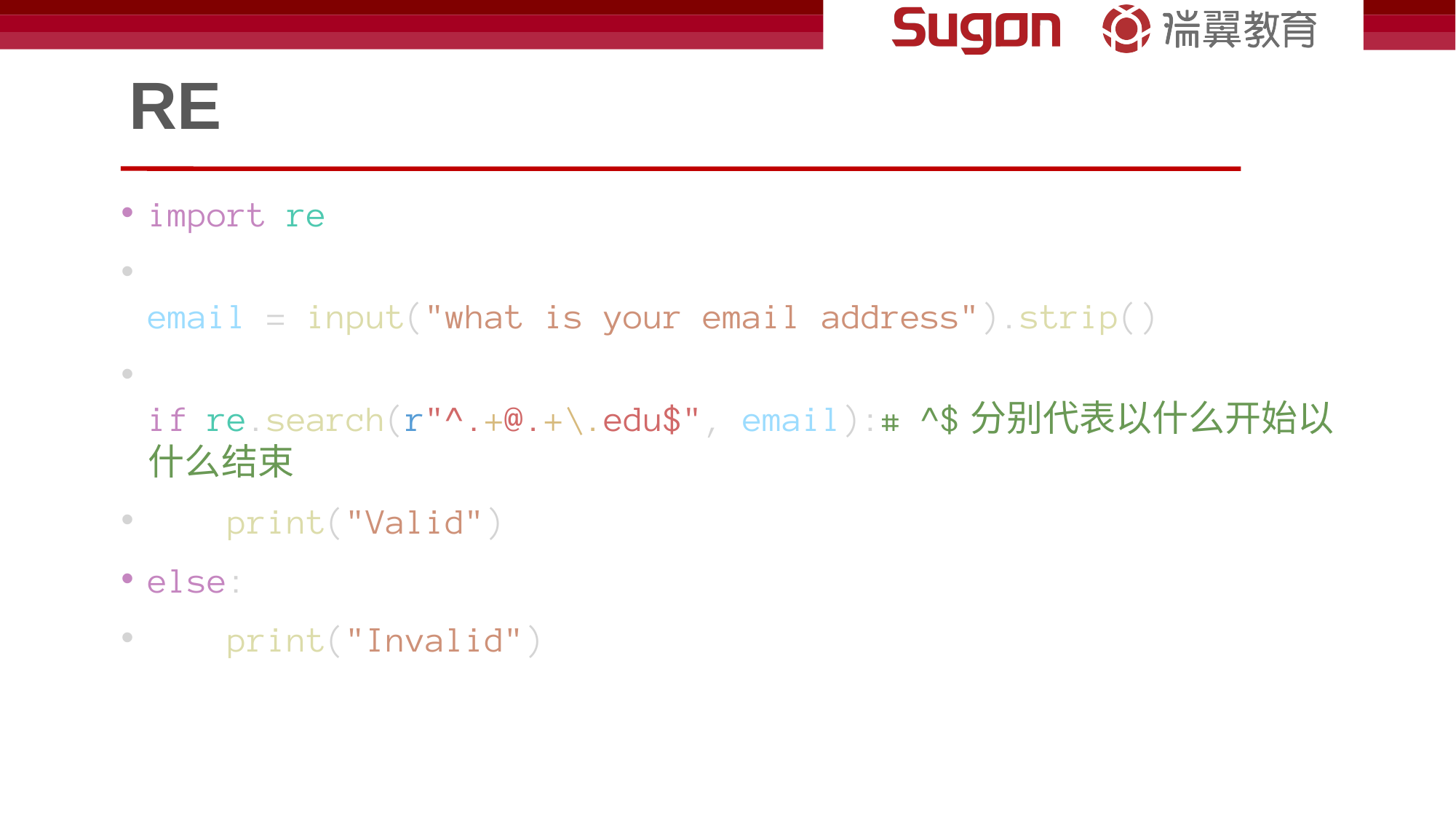

# RE
import re
email = input("what is your email address").strip()
if re.search(r"^.+@.+\.edu$", email):# ^$分别代表以什么开始以什么结束
    print("Valid")
else:
    print("Invalid")